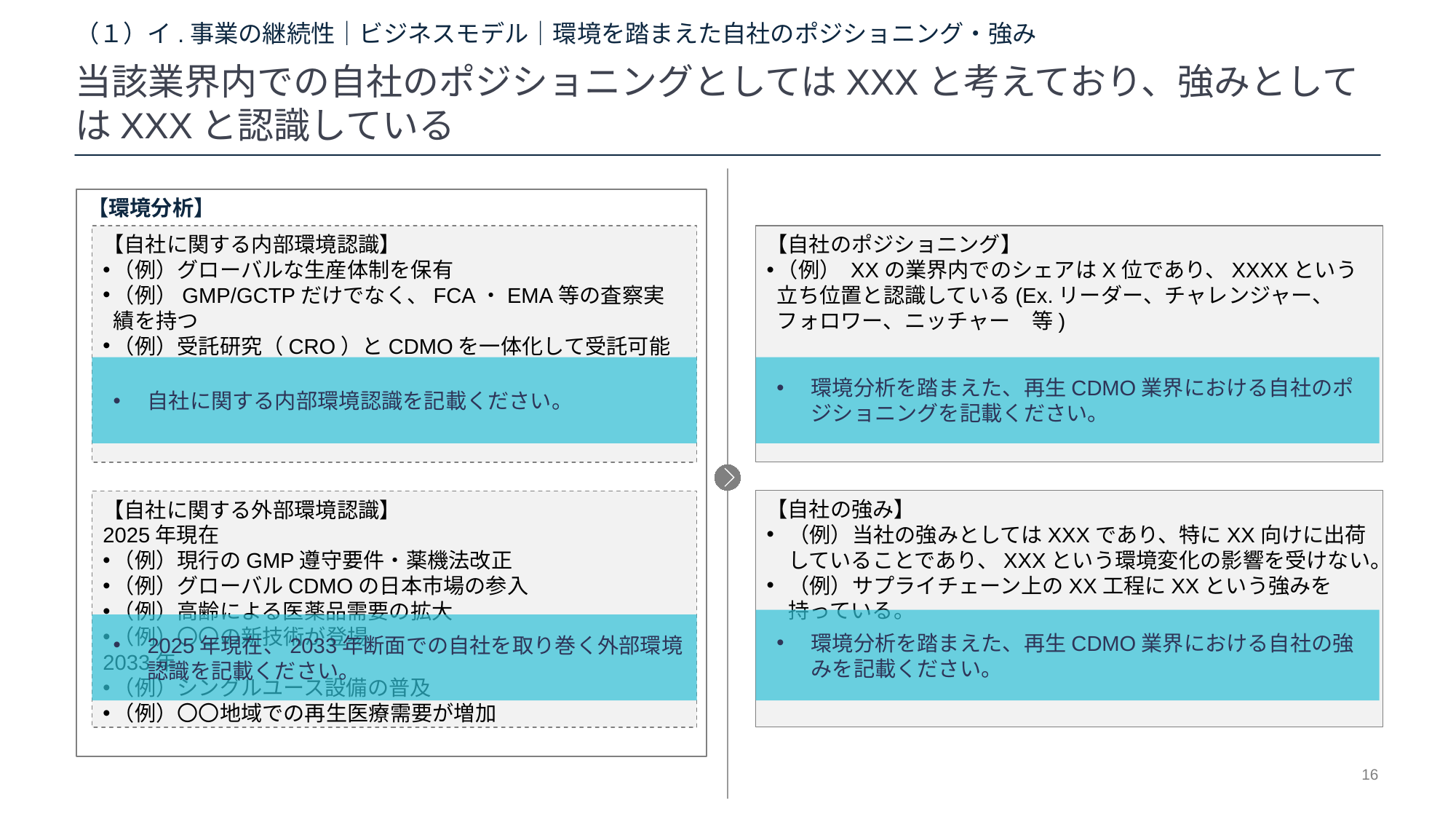

# （１）イ.事業の継続性｜ビジネスモデル｜環境を踏まえた自社のポジショニング・強み
当該業界内での自社のポジショニングとしてはXXXと考えており、強みとしてはXXXと認識している
【環境分析】
【自社に関する内部環境認識】
（例）グローバルな生産体制を保有
（例）GMP/GCTPだけでなく、FCA・EMA等の査察実績を持つ
（例）受託研究（CRO）とCDMOを一体化して受託可能

【自社のポジショニング】
（例） XXの業界内でのシェアはX位であり、XXXXという立ち位置と認識している(Ex.リーダー、チャレンジャー、フォロワー、ニッチャー　等)
自社に関する内部環境認識を記載ください。
環境分析を踏まえた、再生CDMO業界における自社のポジショニングを記載ください。

【自社の強み】
（例）当社の強みとしてはXXXであり、特にXX向けに出荷していることであり、XXXという環境変化の影響を受けない。
（例）サプライチェーン上のXX工程にXXという強みを持っている。

【自社に関する外部環境認識】
2025年現在
（例）現行のGMP遵守要件・薬機法改正
（例）グローバルCDMOの日本市場の参入
（例）高齢による医薬品需要の拡大
（例）〇〇の新技術が登場
2033年
（例）シングルユース設備の普及
（例）〇〇地域での再生医療需要が増加

環境分析を踏まえた、再生CDMO業界における自社の強みを記載ください。
2025年現在、2033年断面での自社を取り巻く外部環境認識を記載ください。